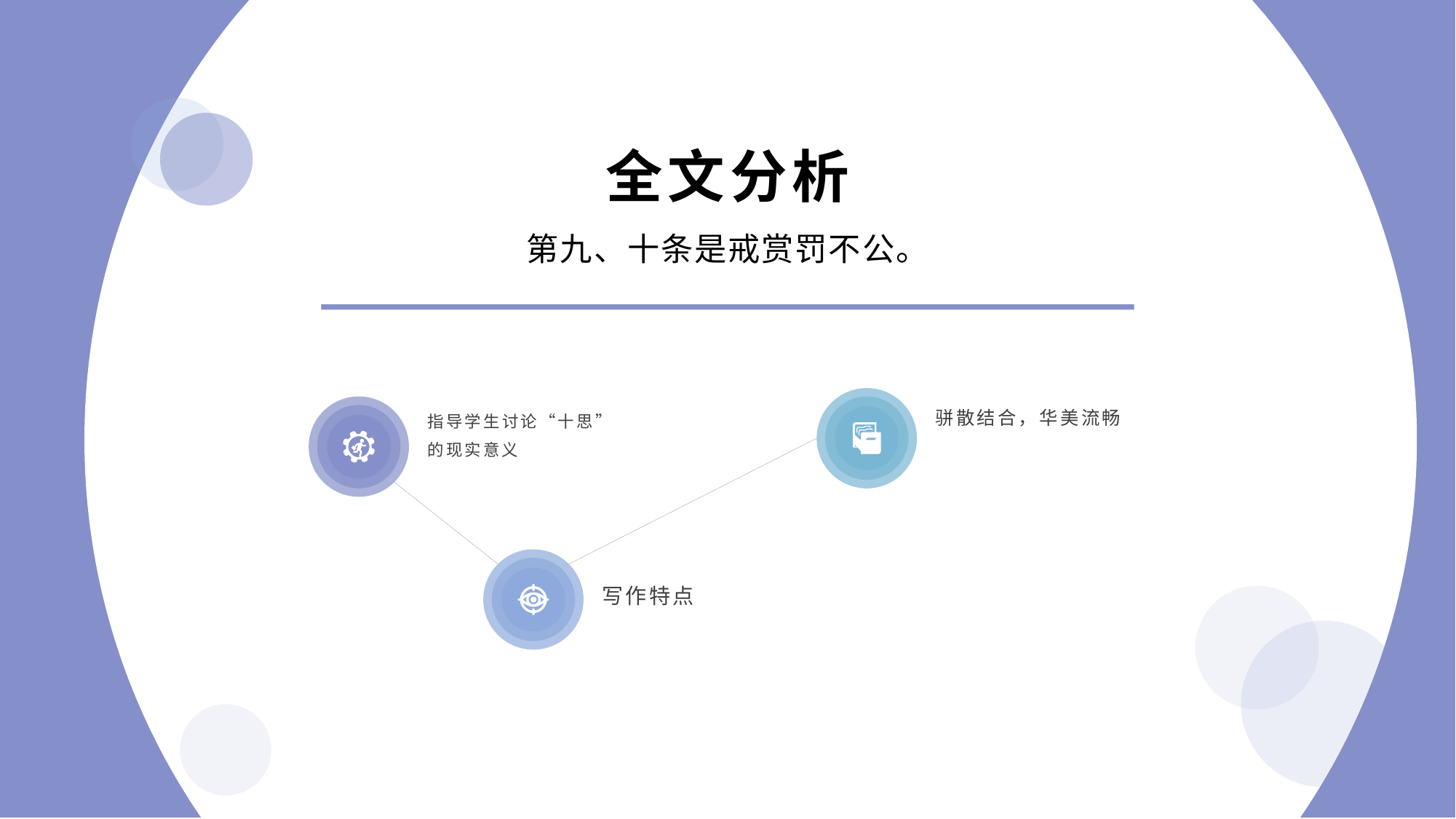

全文分析
第九、十条是戒赏罚不公。

骈散结合，华美流畅
指导学生讨论“十思”的现实意义

写作特点